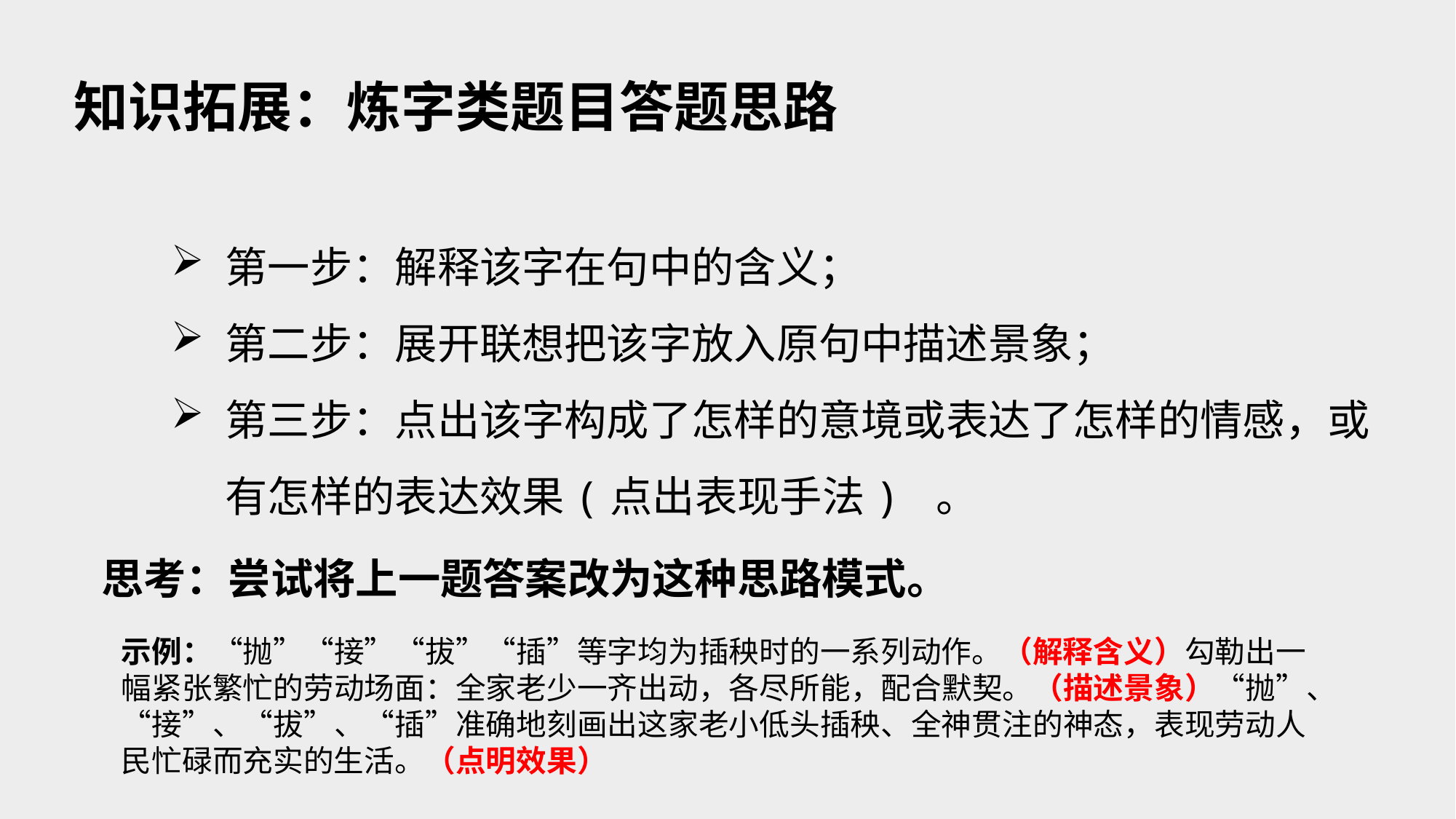

知识拓展：炼字类题目答题思路
第一步：解释该字在句中的含义；
第二步：展开联想把该字放入原句中描述景象；
第三步：点出该字构成了怎样的意境或表达了怎样的情感，或有怎样的表达效果(点出表现手法) 。
思考：尝试将上一题答案改为这种思路模式。
示例：“抛”“接”“拔”“插”等字均为插秧时的一系列动作。（解释含义）勾勒出一幅紧张繁忙的劳动场面：全家老少一齐出动，各尽所能，配合默契。（描述景象）“抛”、“接”、“拔”、“插”准确地刻画出这家老小低头插秧、全神贯注的神态，表现劳动人民忙碌而充实的生活。（点明效果）